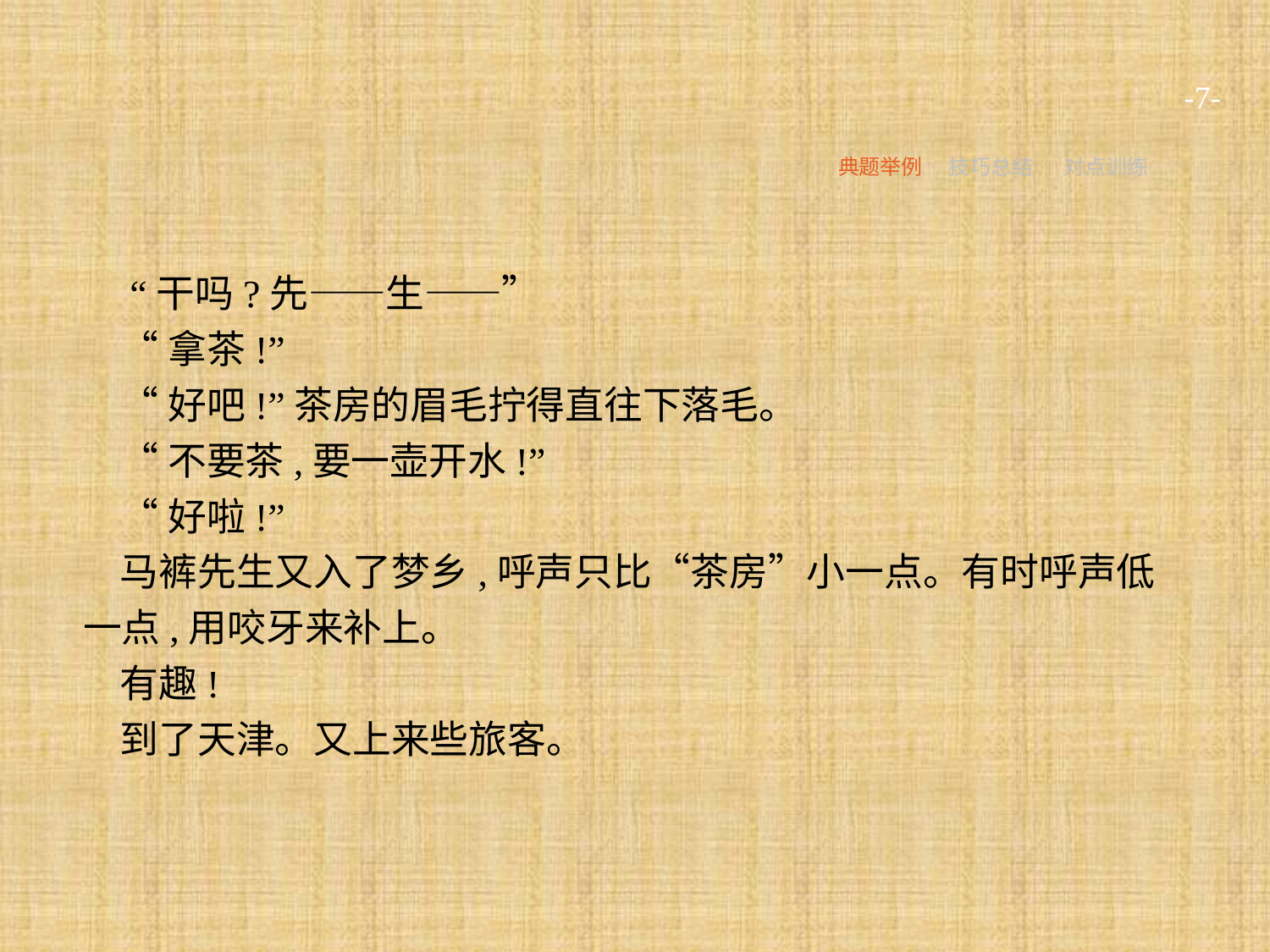

-7-
典题举例
技巧总结
对点训练
 “干吗?先——生——”
“拿茶!”
“好吧!”茶房的眉毛拧得直往下落毛。
“不要茶,要一壶开水!”
“好啦!”
马裤先生又入了梦乡,呼声只比“茶房”小一点。有时呼声低一点,用咬牙来补上。
有趣!
到了天津。又上来些旅客。